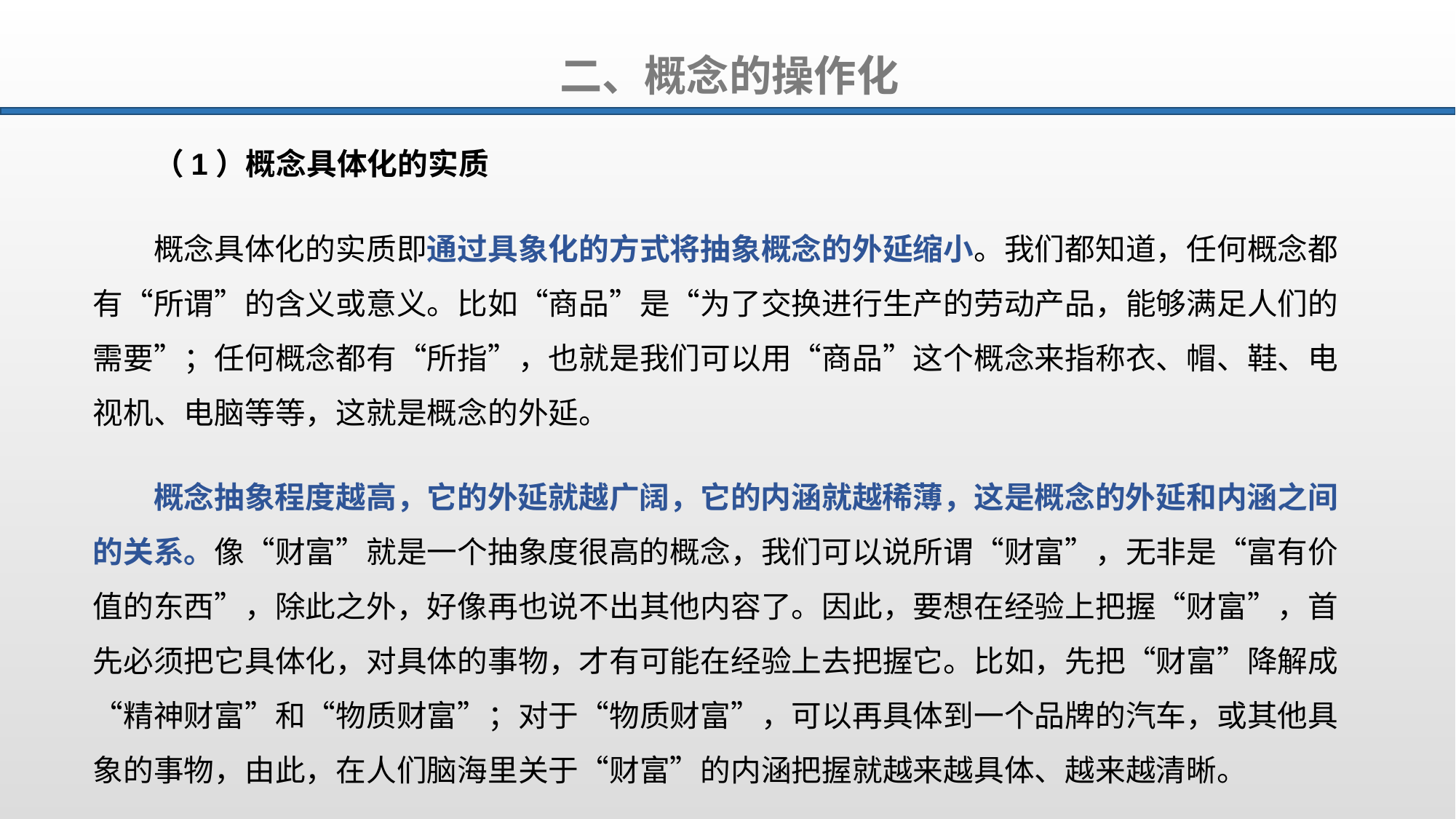

二、概念的操作化

（1）概念具体化的实质
概念具体化的实质即通过具象化的方式将抽象概念的外延缩小。我们都知道，任何概念都有“所谓”的含义或意义。比如“商品”是“为了交换进行生产的劳动产品，能够满足人们的需要”；任何概念都有“所指”，也就是我们可以用“商品”这个概念来指称衣、帽、鞋、电视机、电脑等等，这就是概念的外延。
概念抽象程度越高，它的外延就越广阔，它的内涵就越稀薄，这是概念的外延和内涵之间的关系。像“财富”就是一个抽象度很高的概念，我们可以说所谓“财富”，无非是“富有价值的东西”，除此之外，好像再也说不出其他内容了。因此，要想在经验上把握“财富”，首先必须把它具体化，对具体的事物，才有可能在经验上去把握它。比如，先把“财富”降解成“精神财富”和“物质财富”；对于“物质财富”，可以再具体到一个品牌的汽车，或其他具象的事物，由此，在人们脑海里关于“财富”的内涵把握就越来越具体、越来越清晰。